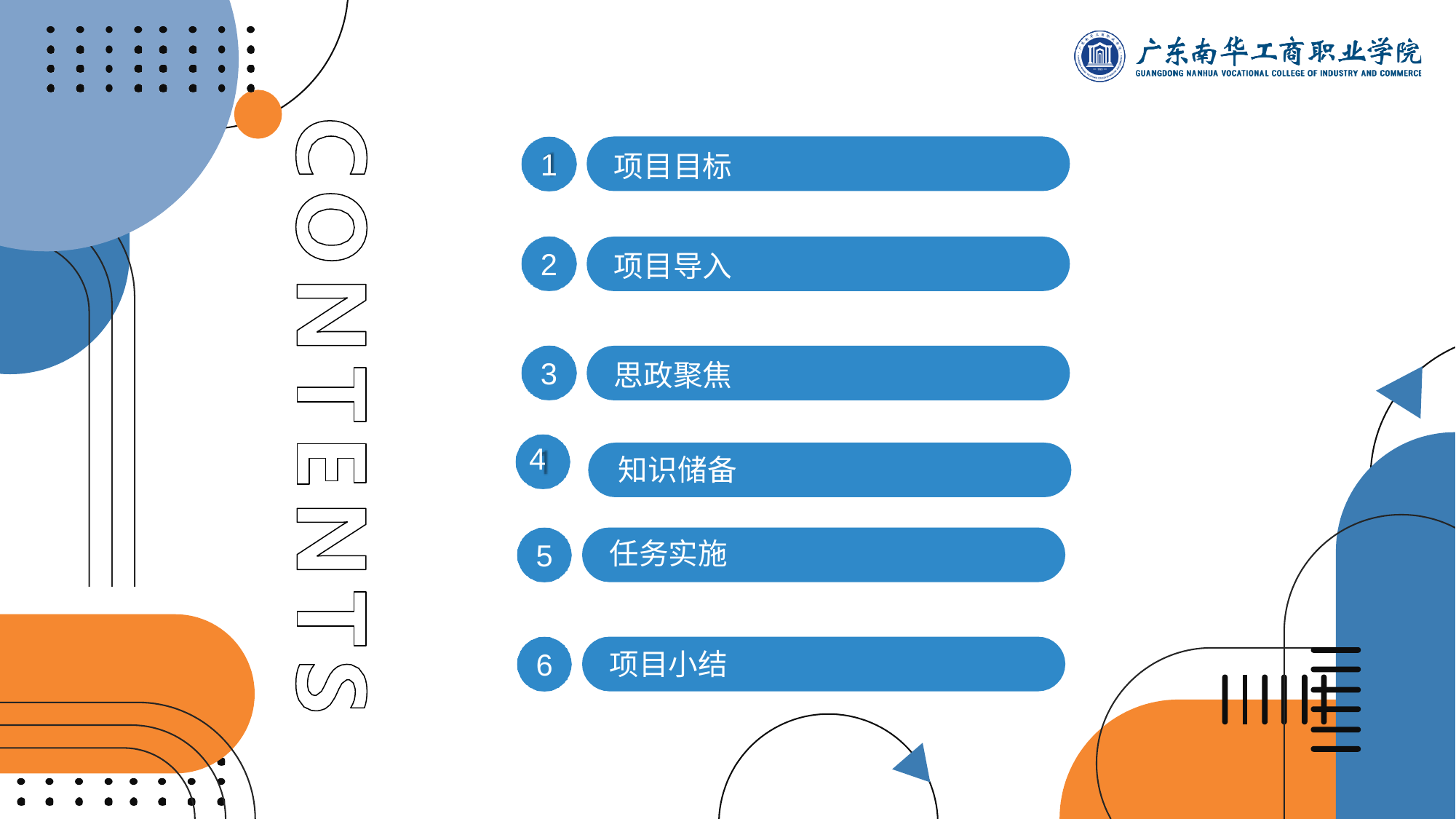

1
项目目标

2
项目导入

3
思政聚焦

4

知识储备

任务实施
5

6
项目小结